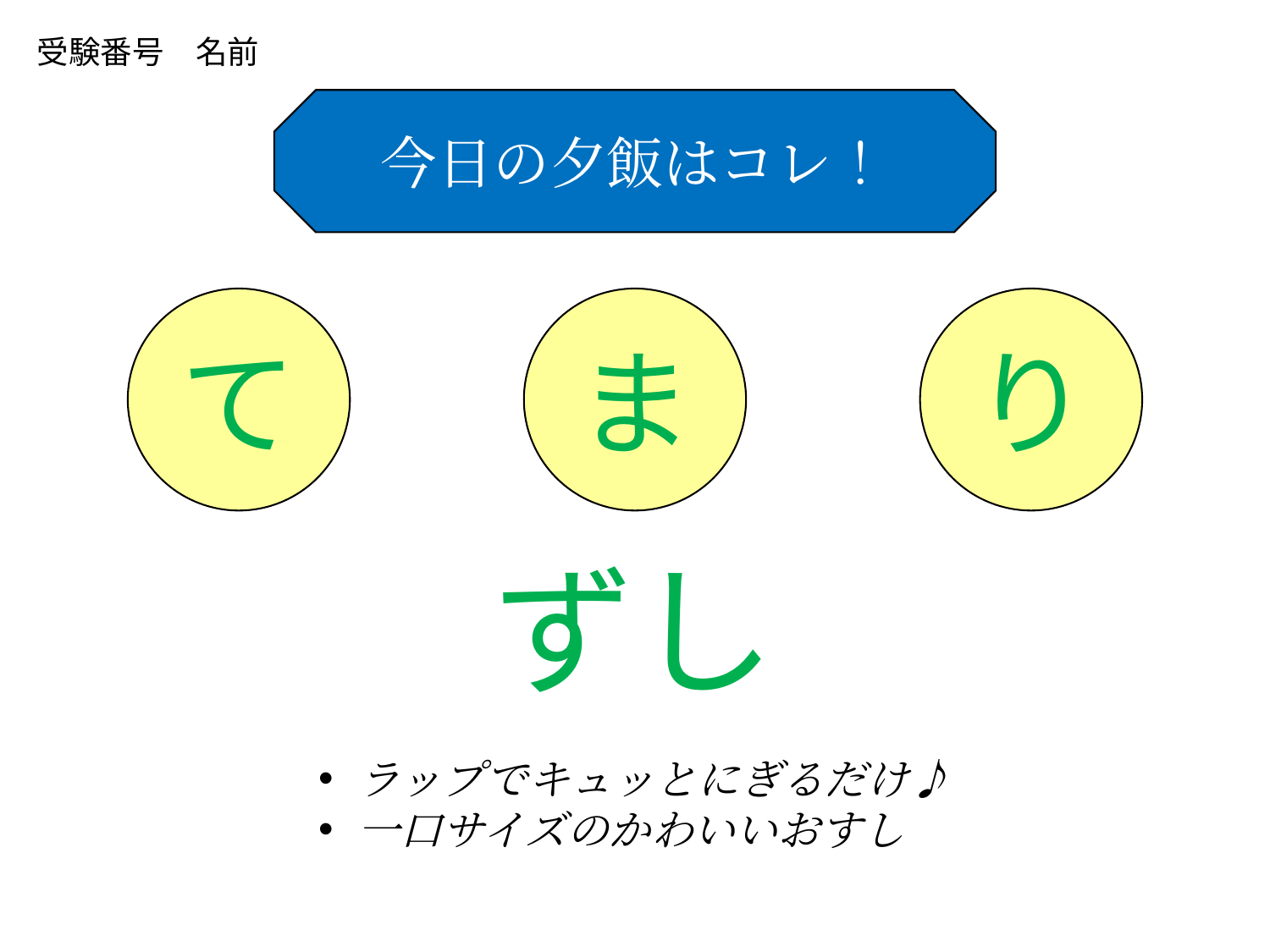

受験番号　名前
今日の夕飯はコレ！
て
ま
り
ずし
ラップでキュッとにぎるだけ♪
一口サイズのかわいいおすし